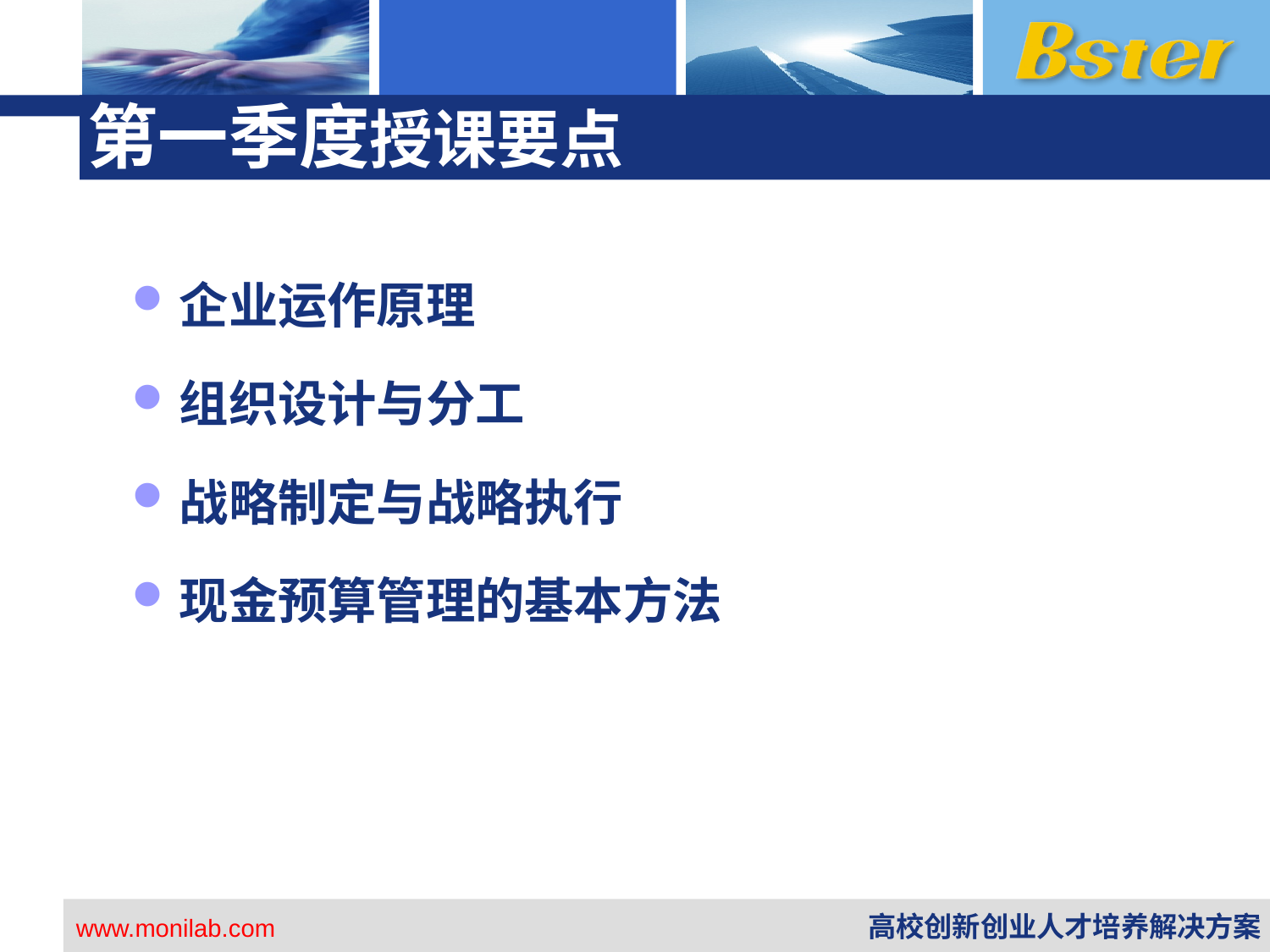

# 第一季度授课要点
企业运作原理
组织设计与分工
战略制定与战略执行
现金预算管理的基本方法